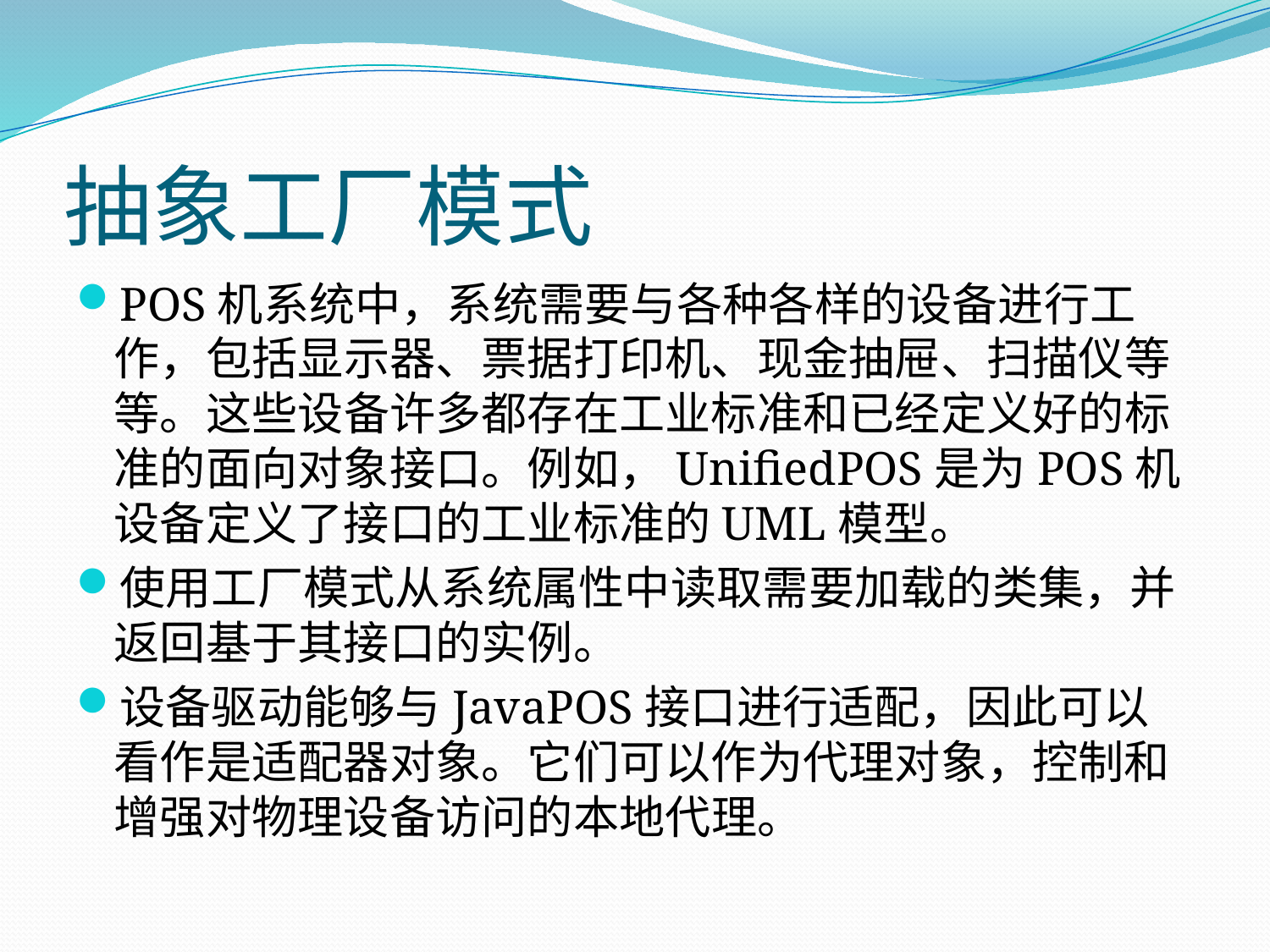

# 抽象工厂模式
POS机系统中，系统需要与各种各样的设备进行工作，包括显示器、票据打印机、现金抽屉、扫描仪等等。这些设备许多都存在工业标准和已经定义好的标准的面向对象接口。例如，UnifiedPOS是为POS机设备定义了接口的工业标准的UML模型。
使用工厂模式从系统属性中读取需要加载的类集，并返回基于其接口的实例。
设备驱动能够与JavaPOS接口进行适配，因此可以看作是适配器对象。它们可以作为代理对象，控制和增强对物理设备访问的本地代理。